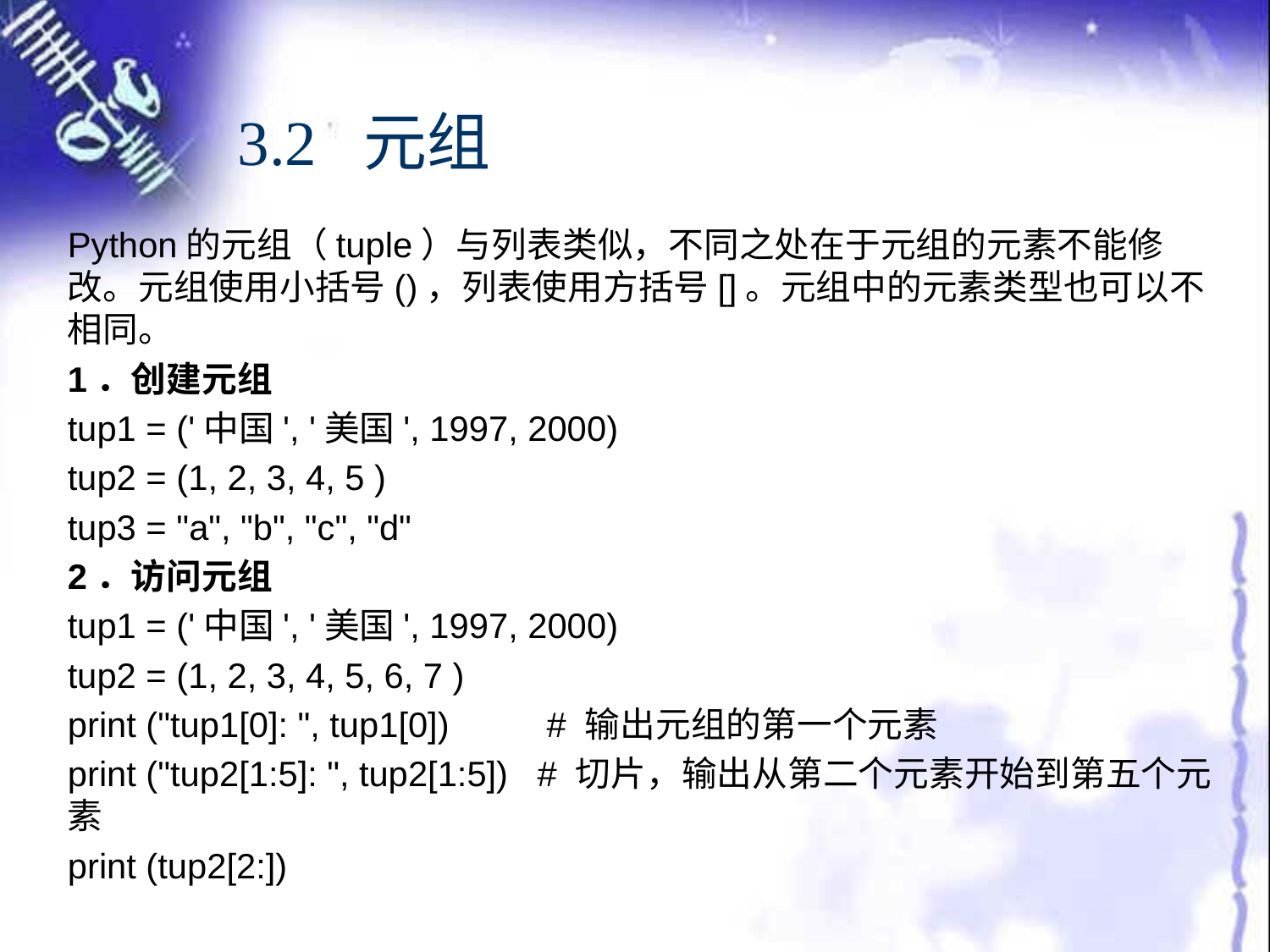

# 3.2  元组
Python的元组（tuple）与列表类似，不同之处在于元组的元素不能修改。元组使用小括号()，列表使用方括号[]。元组中的元素类型也可以不相同。
1．创建元组
tup1 = ('中国', '美国', 1997, 2000)
tup2 = (1, 2, 3, 4, 5 )
tup3 = "a", "b", "c", "d"
2．访问元组
tup1 = ('中国', '美国', 1997, 2000)
tup2 = (1, 2, 3, 4, 5, 6, 7 )
print ("tup1[0]: ", tup1[0])          # 输出元组的第一个元素
print ("tup2[1:5]: ", tup2[1:5])   # 切片，输出从第二个元素开始到第五个元素
print (tup2[2:])
11